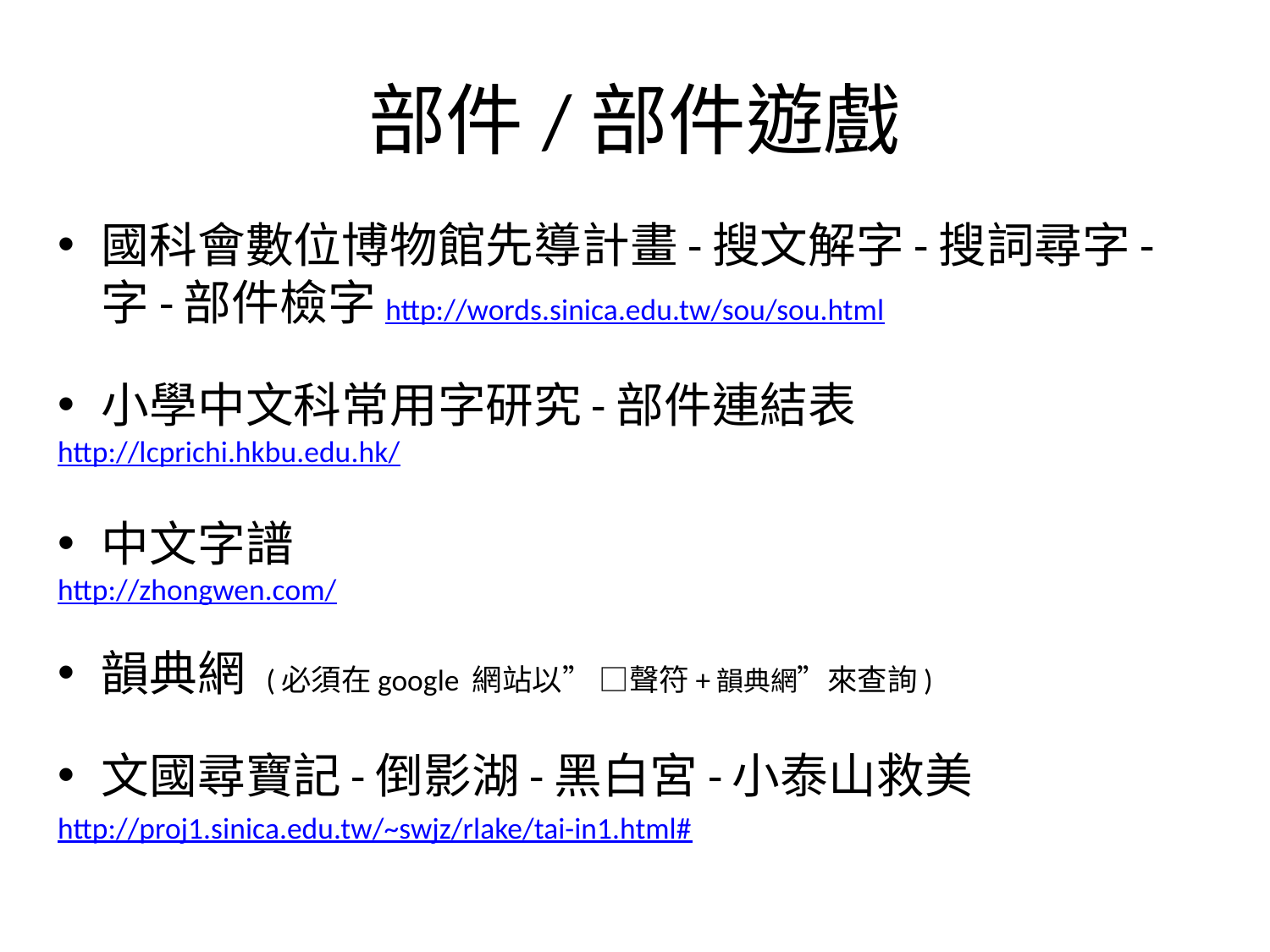

# 部件/部件遊戲
國科會數位博物館先導計畫-搜文解字-搜詞尋字-字-部件檢字http://words.sinica.edu.tw/sou/sou.html
小學中文科常用字研究-部件連結表
http://lcprichi.hkbu.edu.hk/
中文字譜
http://zhongwen.com/

韻典網 (必須在google 網站以” □聲符+韻典網”來查詢)
文國尋寶記-倒影湖-黑白宮-小泰山救美
http://proj1.sinica.edu.tw/~swjz/rlake/tai-in1.html#